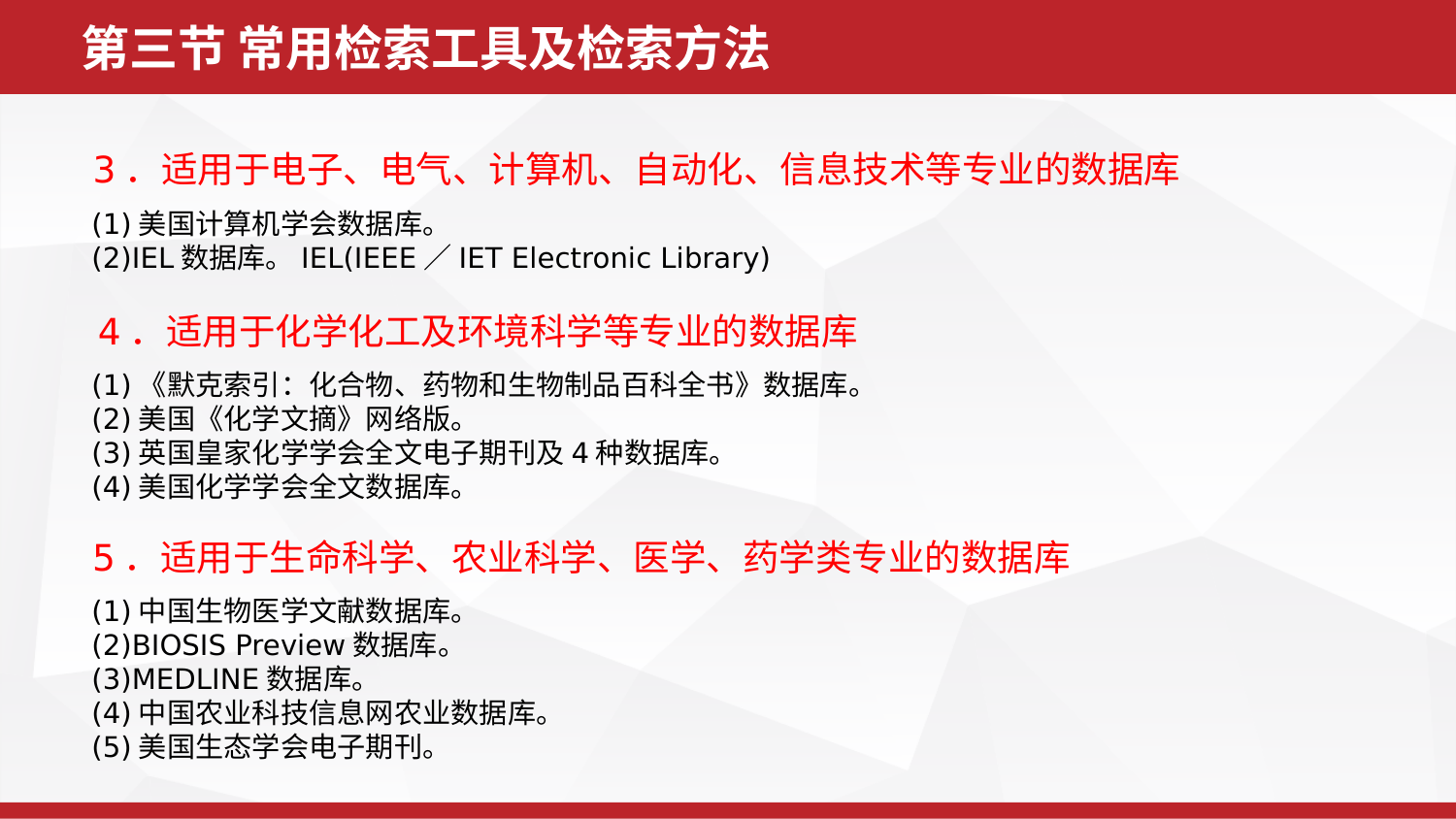

第三节 常用检索工具及检索方法
3．适用于电子、电气、计算机、自动化、信息技术等专业的数据库
(1)美国计算机学会数据库。
(2)IEL数据库。IEL(IEEE／IET Electronic Library)
4．适用于化学化工及环境科学等专业的数据库
(1)《默克索引：化合物、药物和生物制品百科全书》数据库。
(2)美国《化学文摘》网络版。
(3)英国皇家化学学会全文电子期刊及4种数据库。
(4)美国化学学会全文数据库。
5．适用于生命科学、农业科学、医学、药学类专业的数据库
(1)中国生物医学文献数据库。
(2)BIOSIS Preview数据库。
(3)MEDLINE数据库。
(4)中国农业科技信息网农业数据库。
(5)美国生态学会电子期刊。